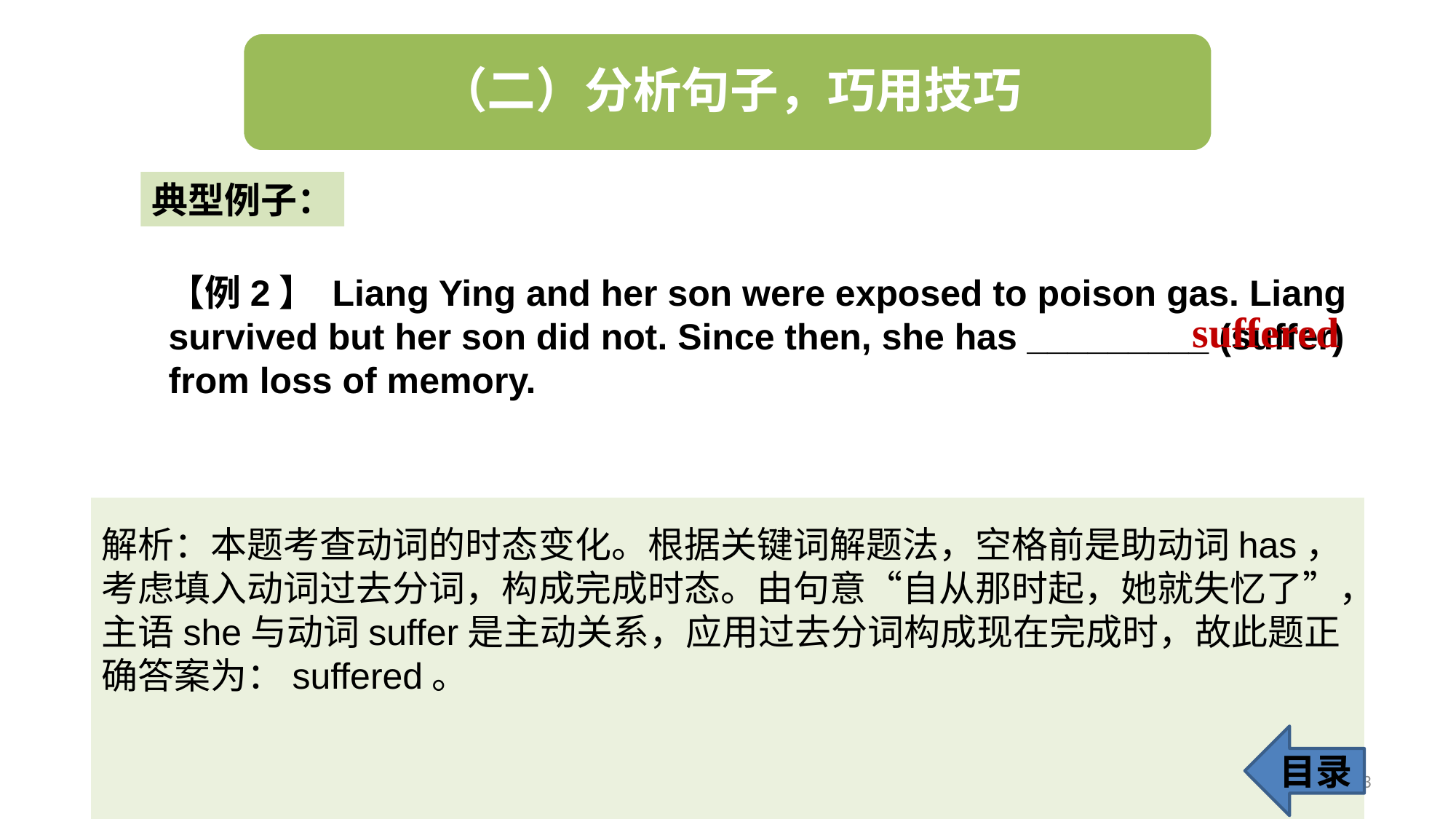

（二）分析句子，巧用技巧
典型例子：
【例2】 Liang Ying and her son were exposed to poison gas. Liang survived but her son did not. Since then, she has _________ (suffer) from loss of memory.
suffered

解析：本题考查动词的时态变化。根据关键词解题法，空格前是助动词has，考虑填入动词过去分词，构成完成时态。由句意“自从那时起，她就失忆了”，主语she与动词suffer是主动关系，应用过去分词构成现在完成时，故此题正确答案为：suffered。
目录
13